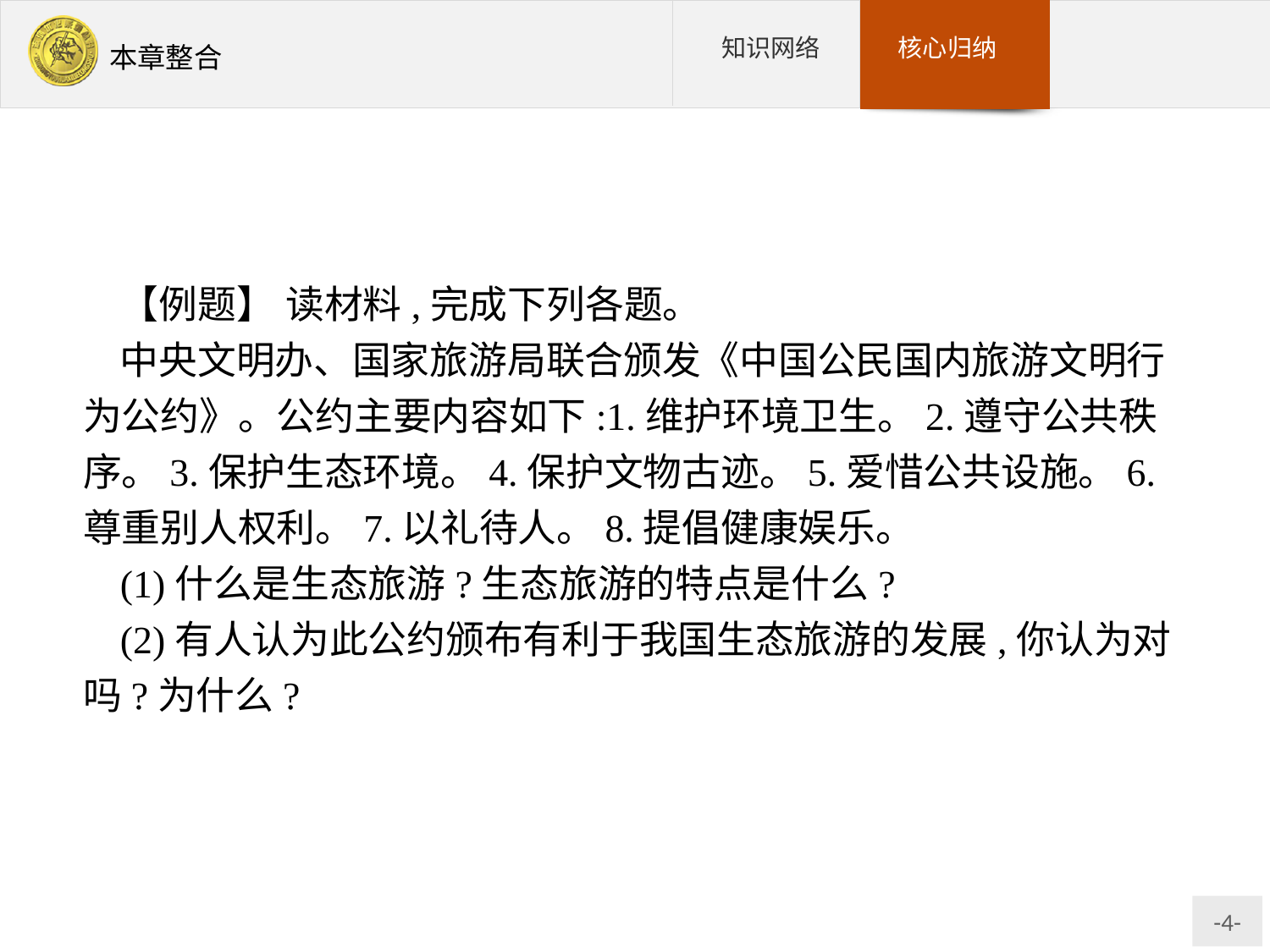

【例题】 读材料,完成下列各题。
中央文明办、国家旅游局联合颁发《中国公民国内旅游文明行为公约》。公约主要内容如下:1.维护环境卫生。2.遵守公共秩序。3.保护生态环境。4.保护文物古迹。5.爱惜公共设施。6.尊重别人权利。7.以礼待人。8.提倡健康娱乐。
(1)什么是生态旅游?生态旅游的特点是什么?
(2)有人认为此公约颁布有利于我国生态旅游的发展,你认为对吗?为什么?